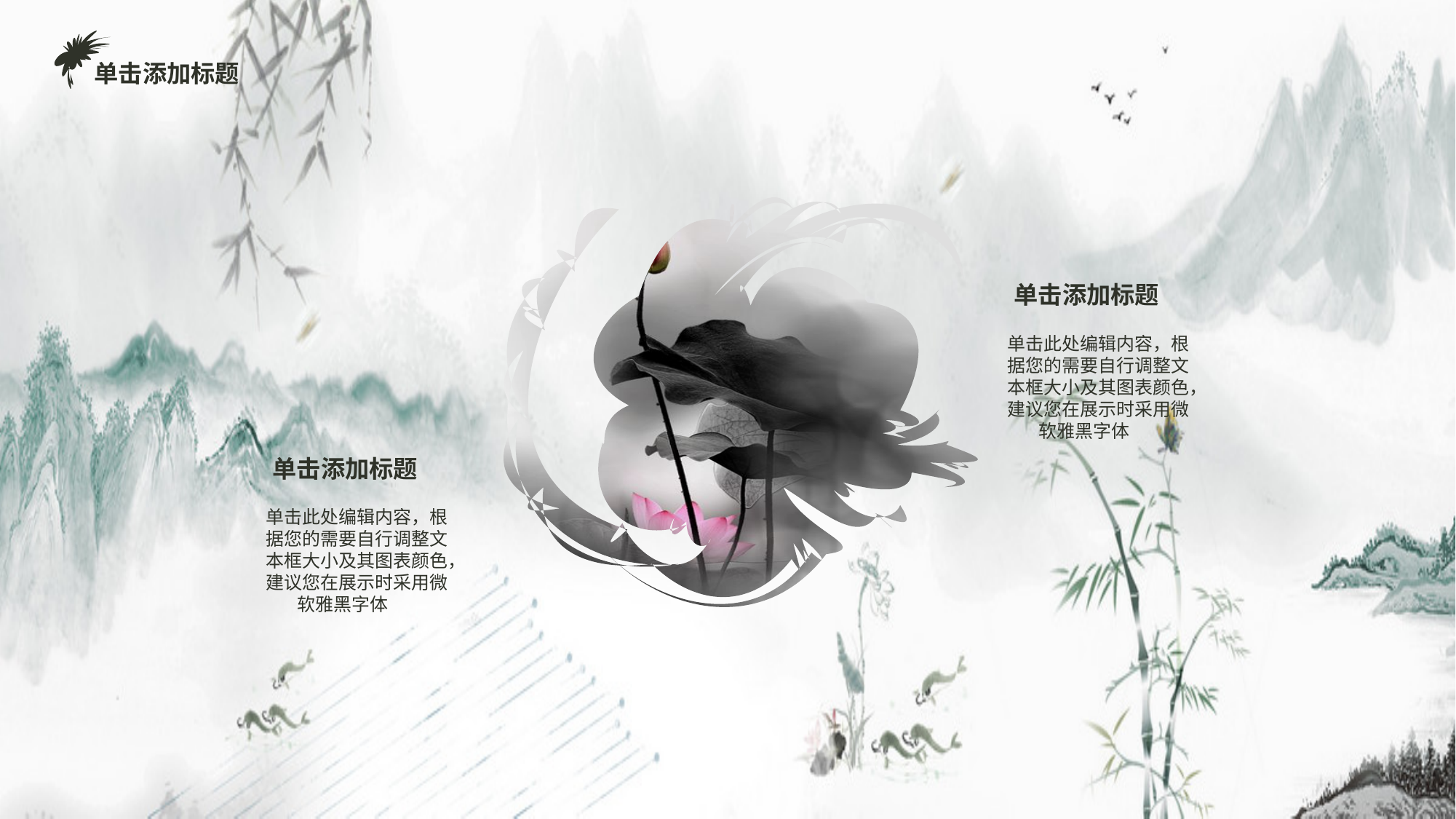

单击添加标题

单击添加标题
单击此处编辑内容，根据您的需要自行调整文本框大小及其图表颜色，建议您在展示时采用微软雅黑字体
单击添加标题
单击此处编辑内容，根据您的需要自行调整文本框大小及其图表颜色，建议您在展示时采用微软雅黑字体